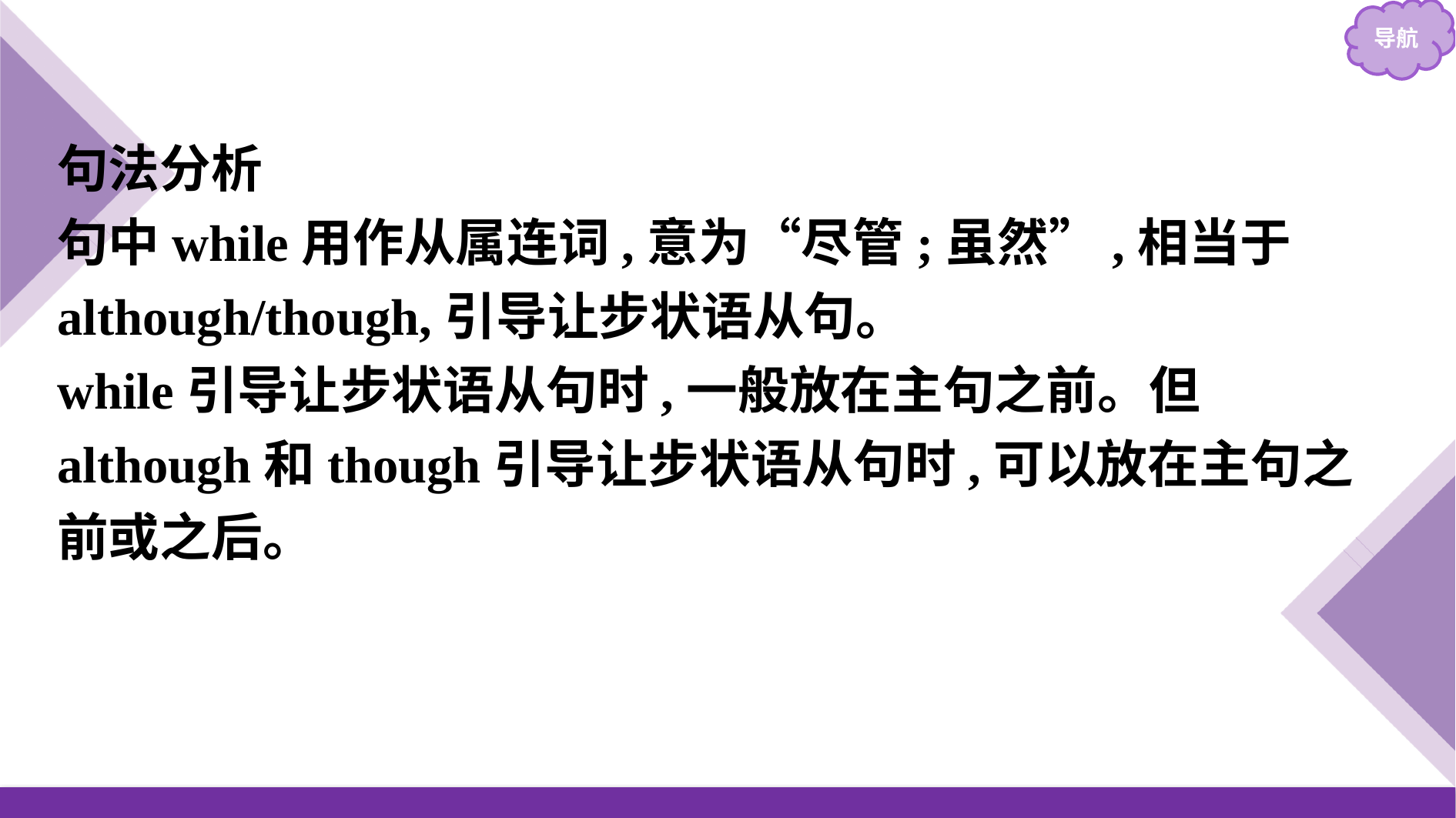

句法分析
句中while用作从属连词,意为“尽管;虽然”,相当于although/though,引导让步状语从句。
while引导让步状语从句时,一般放在主句之前。但although和though引导让步状语从句时,可以放在主句之前或之后。